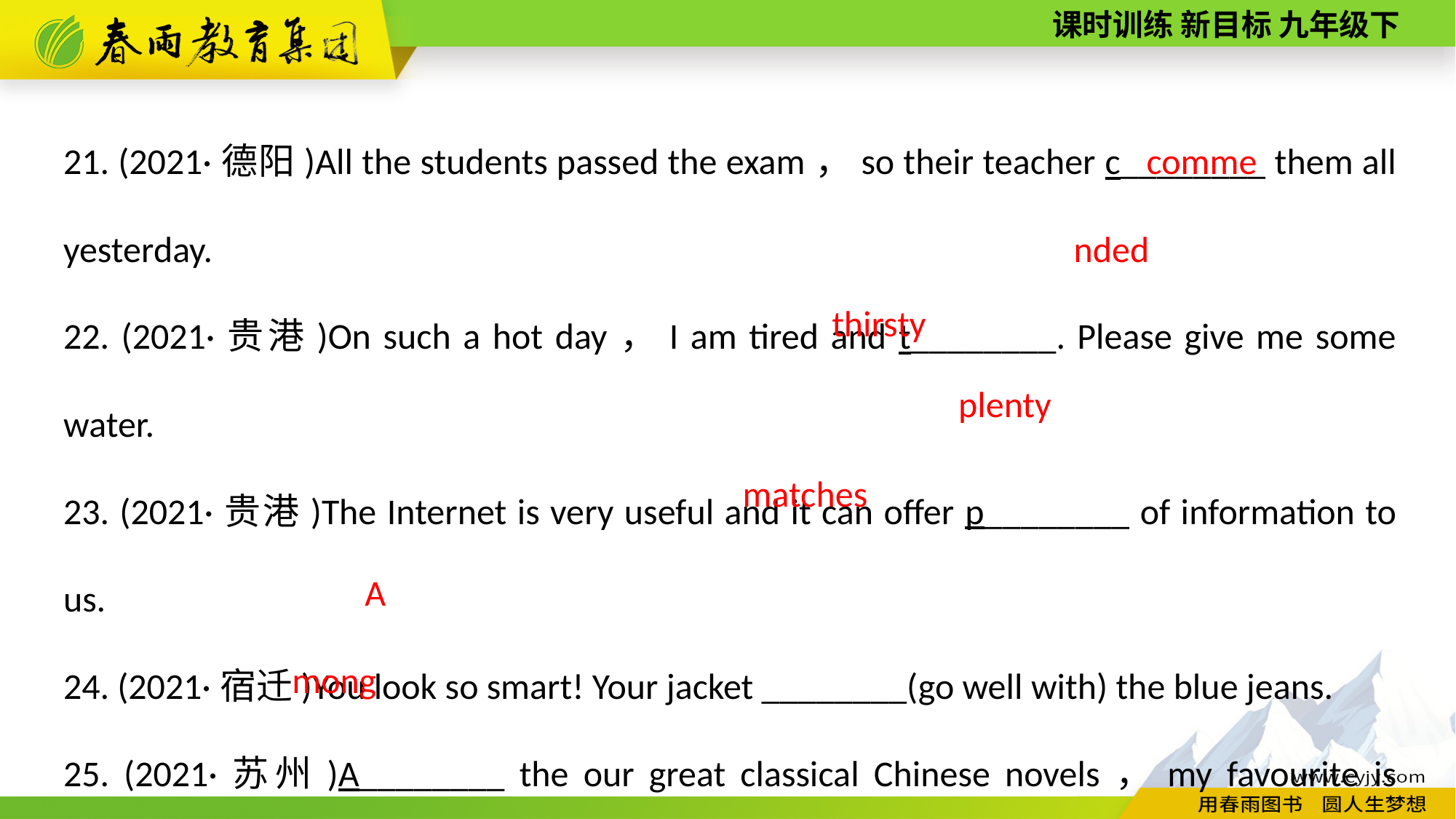

21. (2021·德阳)All the students passed the exam，so their teacher c________ them all yesterday.
22. (2021·贵港)On such a hot day，I am tired and t________. Please give me some water.
23. (2021·贵港)The Internet is very useful and it can offer p________ of information to us.
24. (2021·宿迁)You look so smart! Your jacket ________(go well with) the blue jeans.
25. (2021·苏州)A________ the our great classical Chinese novels，my favourite is Journey to the West.
commended
thirsty
plenty
matches
Among